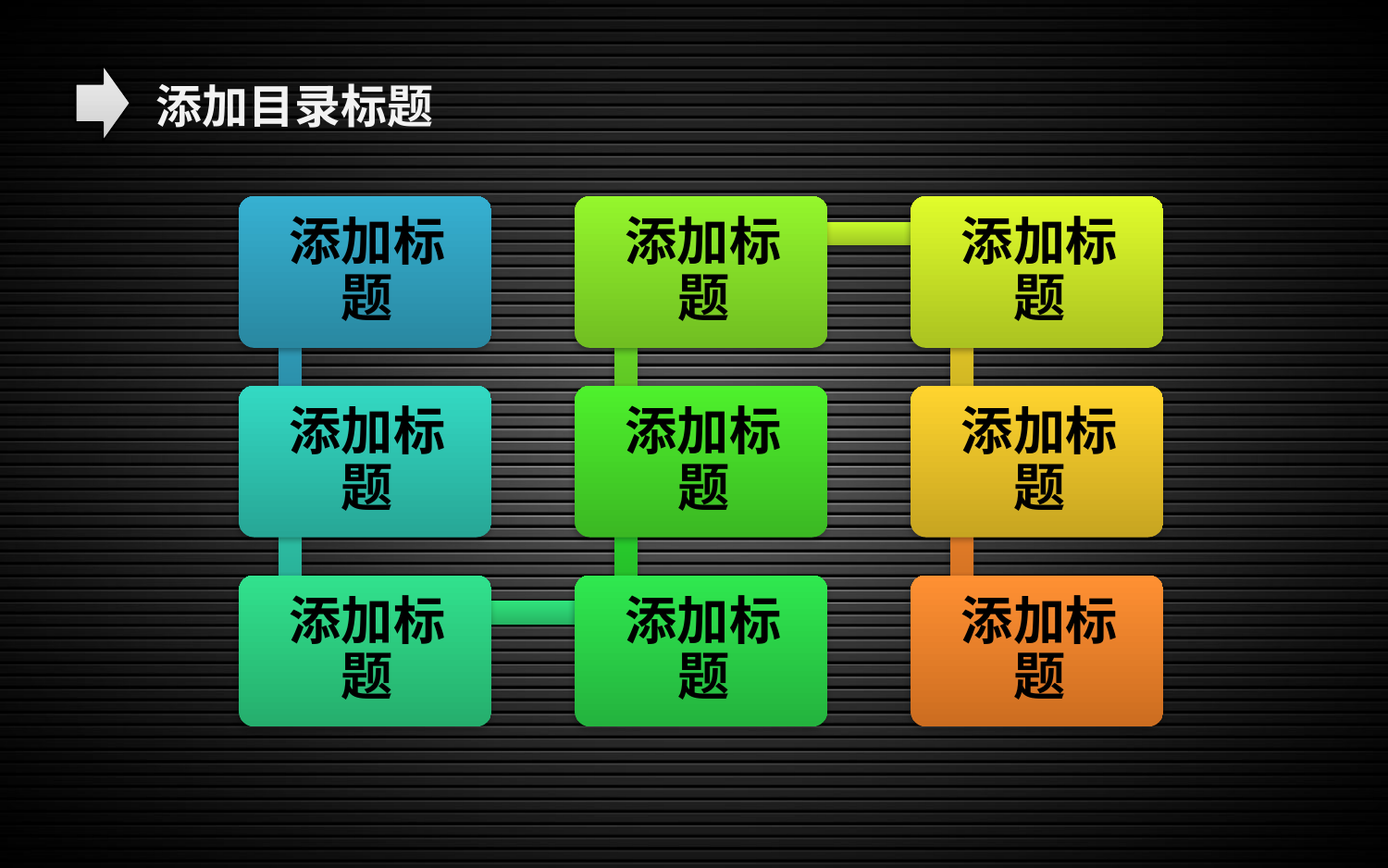

添加目录标题
添加标题
添加标题
添加标题
添加标题
添加标题
添加标题
添加标题
添加标题
添加标题